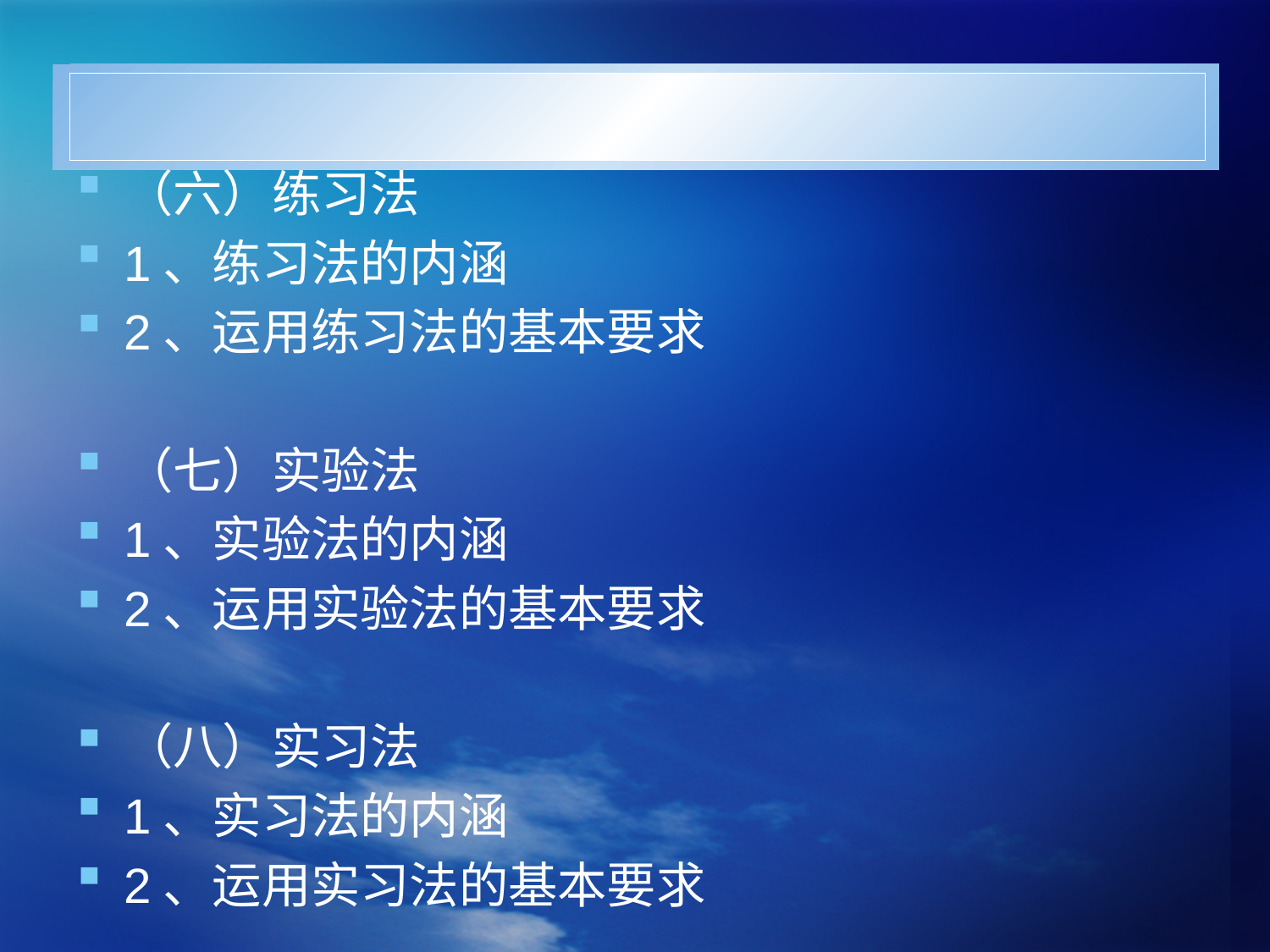

#
（六）练习法
1、练习法的内涵
2、运用练习法的基本要求

（七）实验法
1、实验法的内涵
2、运用实验法的基本要求

（八）实习法
1、实习法的内涵
2、运用实习法的基本要求